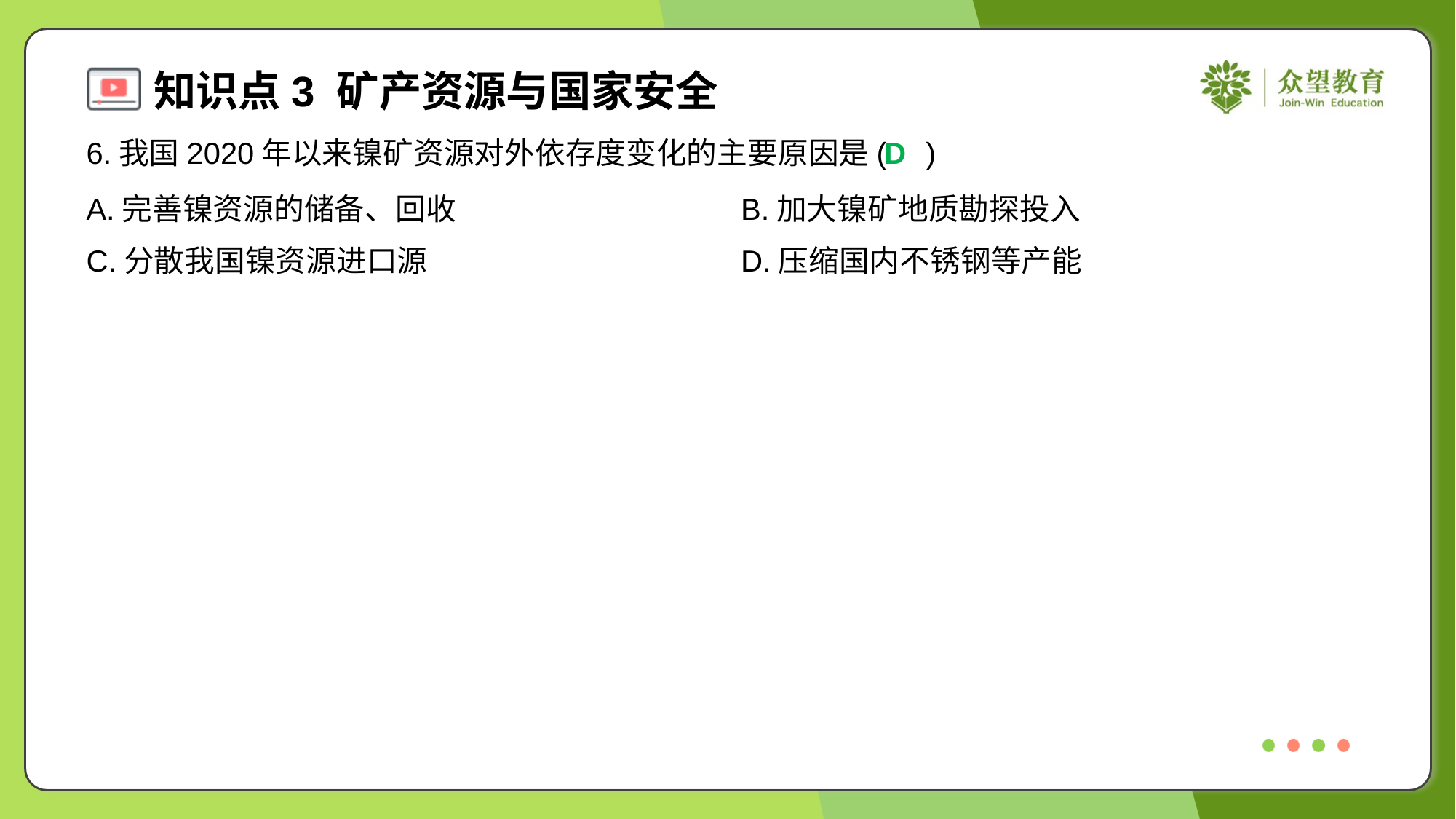

6.我国2020年以来镍矿资源对外依存度变化的主要原因是(     )
D
A.完善镍资源的储备、回收	B.加大镍矿地质勘探投入
C.分散我国镍资源进口源	D.压缩国内不锈钢等产能